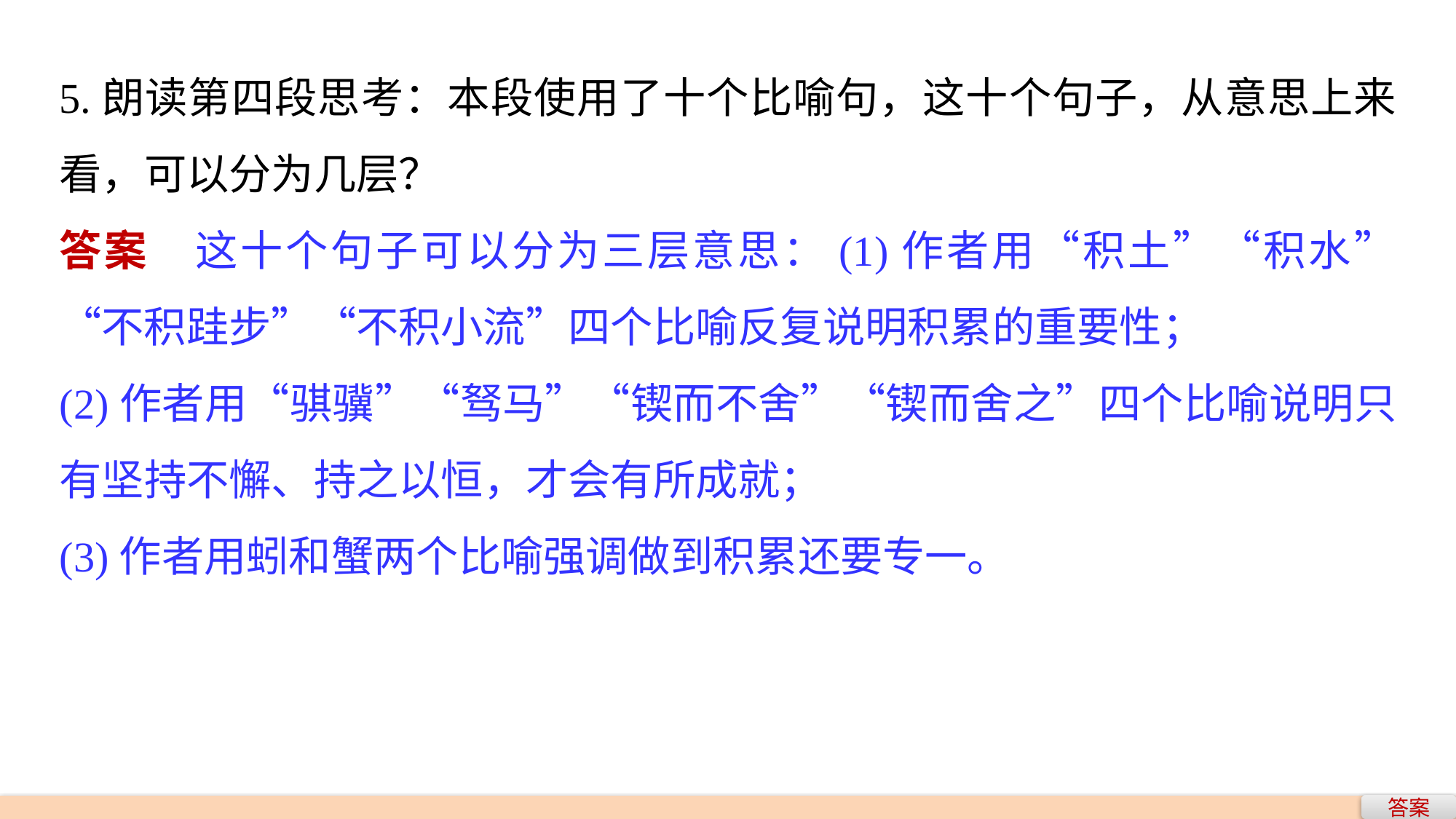

5.朗读第四段思考：本段使用了十个比喻句，这十个句子，从意思上来看，可以分为几层？
答案　这十个句子可以分为三层意思：(1)作者用“积土”“积水”“不积跬步”“不积小流”四个比喻反复说明积累的重要性；
(2)作者用“骐骥”“驽马”“锲而不舍”“锲而舍之”四个比喻说明只有坚持不懈、持之以恒，才会有所成就；
(3)作者用蚓和蟹两个比喻强调做到积累还要专一。
答案